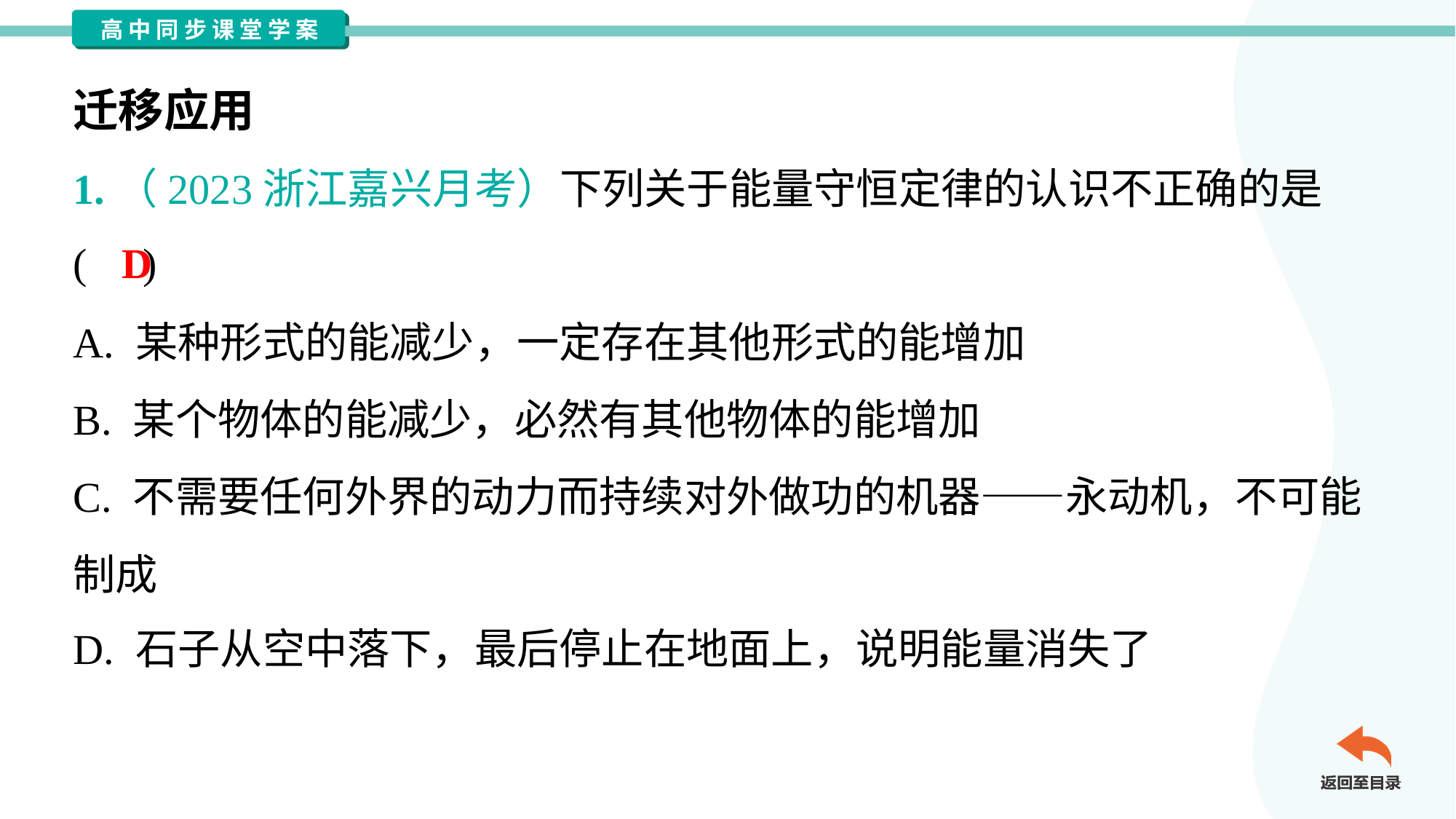

迁移应用
1.（2023浙江嘉兴月考）下列关于能量守恒定律的认识不正确的是
(     )
D
A. 某种形式的能减少，一定存在其他形式的能增加
B. 某个物体的能减少，必然有其他物体的能增加
C. 不需要任何外界的动力而持续对外做功的机器——永动机，不可能
制成
D. 石子从空中落下，最后停止在地面上，说明能量消失了